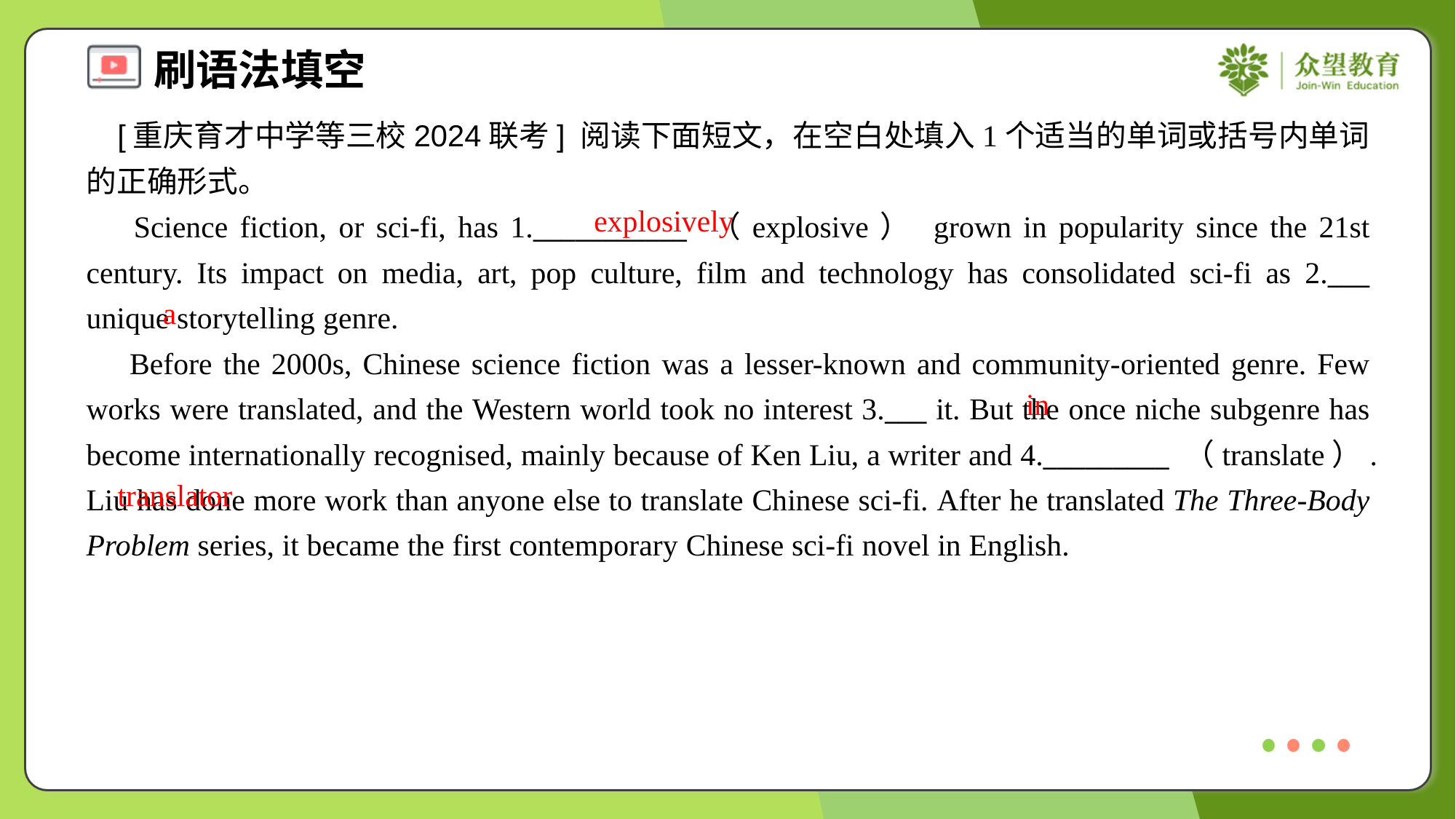

[重庆育才中学等三校2024联考] 阅读下面短文，在空白处填入1个适当的单词或括号内单词的正确形式。
    Science fiction, or sci-fi, has 1.___________ （explosive） grown in popularity since the 21st century. Its impact on media, art, pop culture, film and technology has consolidated sci-fi as 2.___ unique storytelling genre.
    Before the 2000s, Chinese science fiction was a lesser-known and community-oriented genre. Few works were translated, and the Western world took no interest 3.___ it. But the once niche subgenre has become internationally recognised, mainly because of Ken Liu, a writer and 4._________ （translate）.Liu has done more work than anyone else to translate Chinese sci-fi. After he translated The Three-Body Problem series, it became the first contemporary Chinese sci-fi novel in English.

explosively
a
in
translator